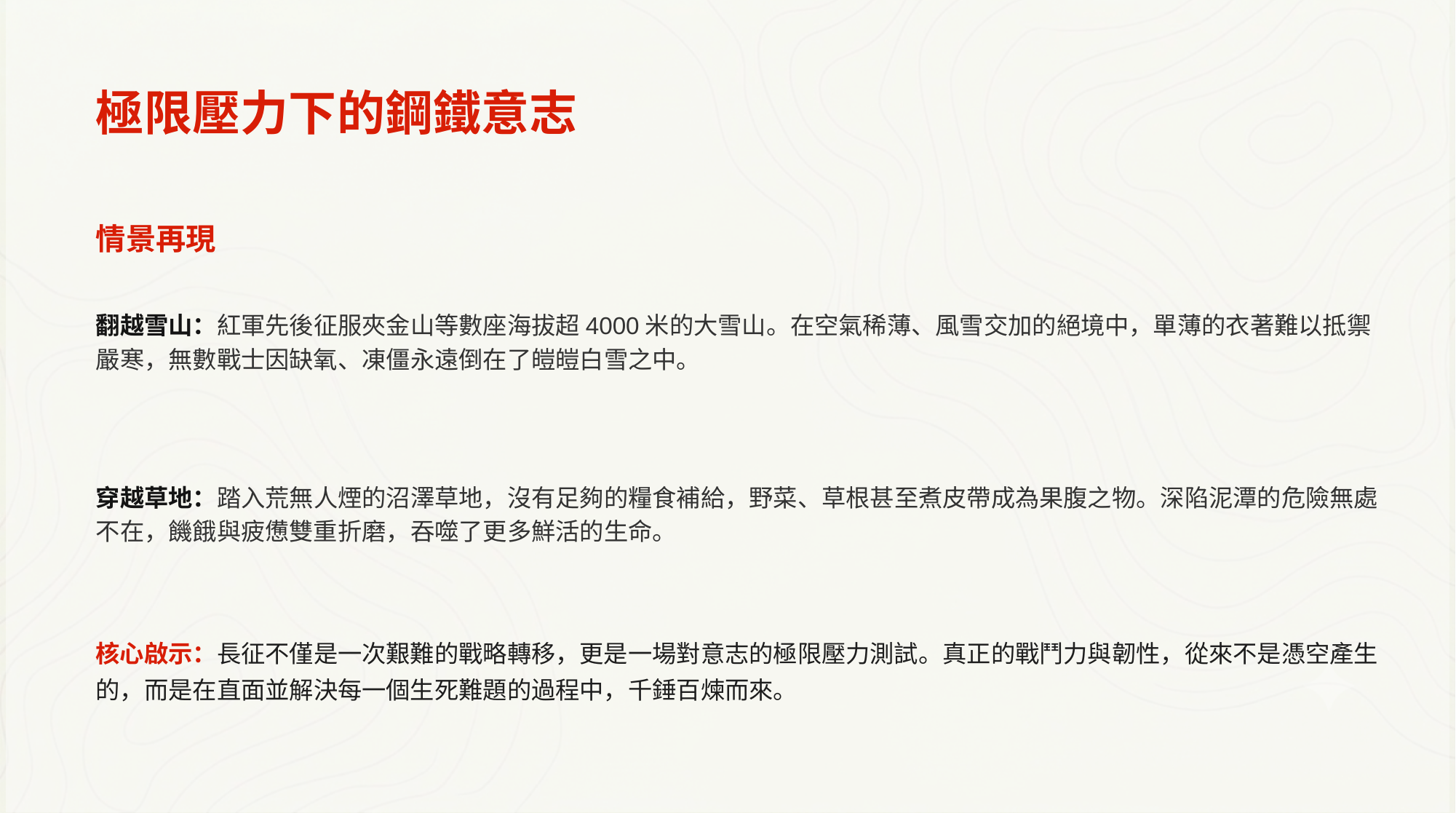

極限壓力下的鋼鐵意志
情景再現
翻越雪山：紅軍先後征服夾金山等數座海拔超4000米的大雪山。在空氣稀薄、風雪交加的絕境中，單薄的衣著難以抵禦嚴寒，無數戰士因缺氧、凍僵永遠倒在了皚皚白雪之中。
穿越草地：踏入荒無人煙的沼澤草地，沒有足夠的糧食補給，野菜、草根甚至煮皮帶成為果腹之物。深陷泥潭的危險無處不在，饑餓與疲憊雙重折磨，吞噬了更多鮮活的生命。
核心啟示：長征不僅是一次艱難的戰略轉移，更是一場對意志的極限壓力測試。真正的戰鬥力與韌性，從來不是憑空產生的，而是在直面並解決每一個生死難題的過程中，千錘百煉而來。